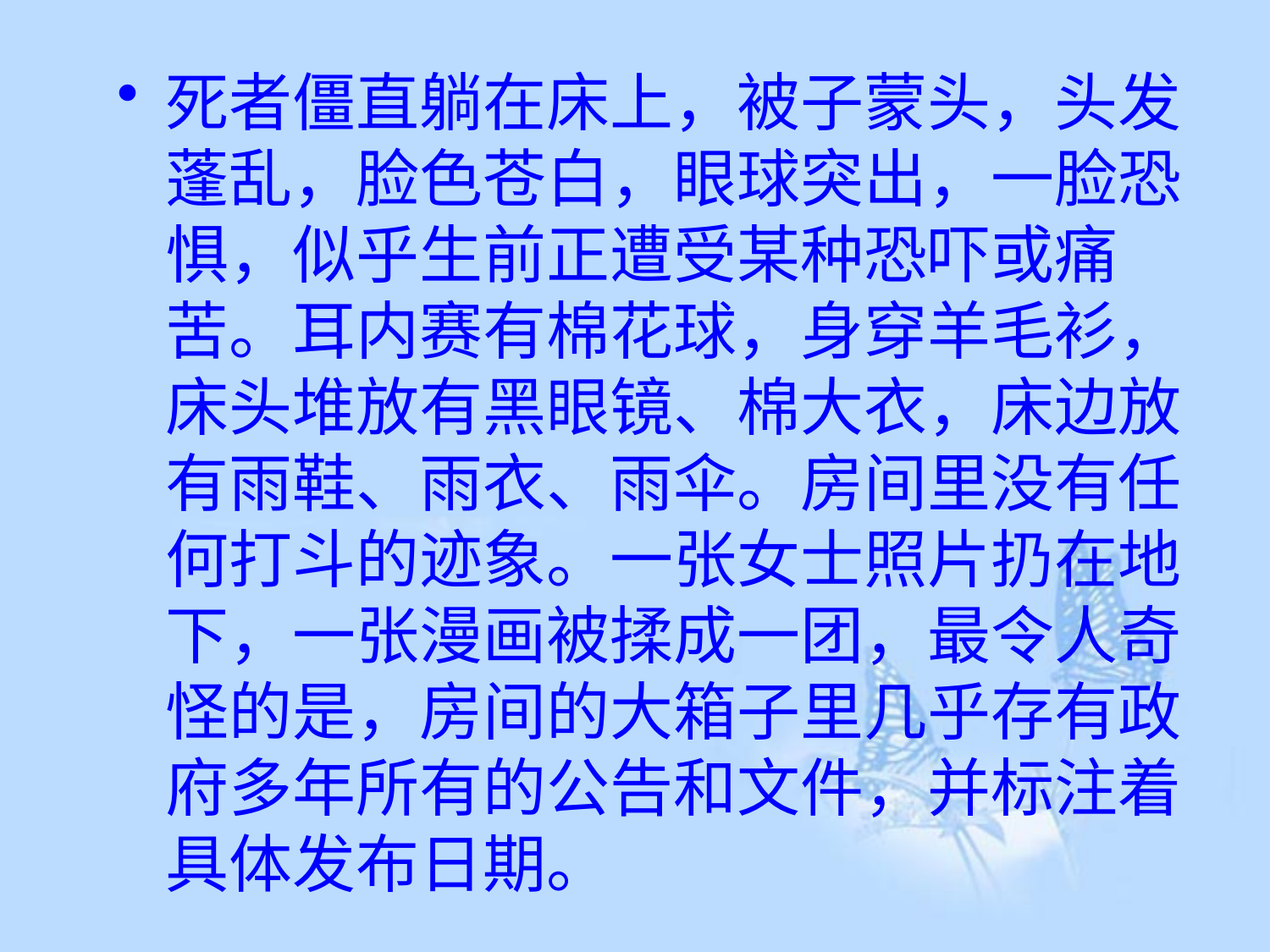

# 死者僵直躺在床上，被子蒙头，头发蓬乱，脸色苍白，眼球突出，一脸恐惧，似乎生前正遭受某种恐吓或痛苦。耳内赛有棉花球，身穿羊毛衫，床头堆放有黑眼镜、棉大衣，床边放有雨鞋、雨衣、雨伞。房间里没有任何打斗的迹象。一张女士照片扔在地下，一张漫画被揉成一团，最令人奇怪的是，房间的大箱子里几乎存有政府多年所有的公告和文件，并标注着具体发布日期。